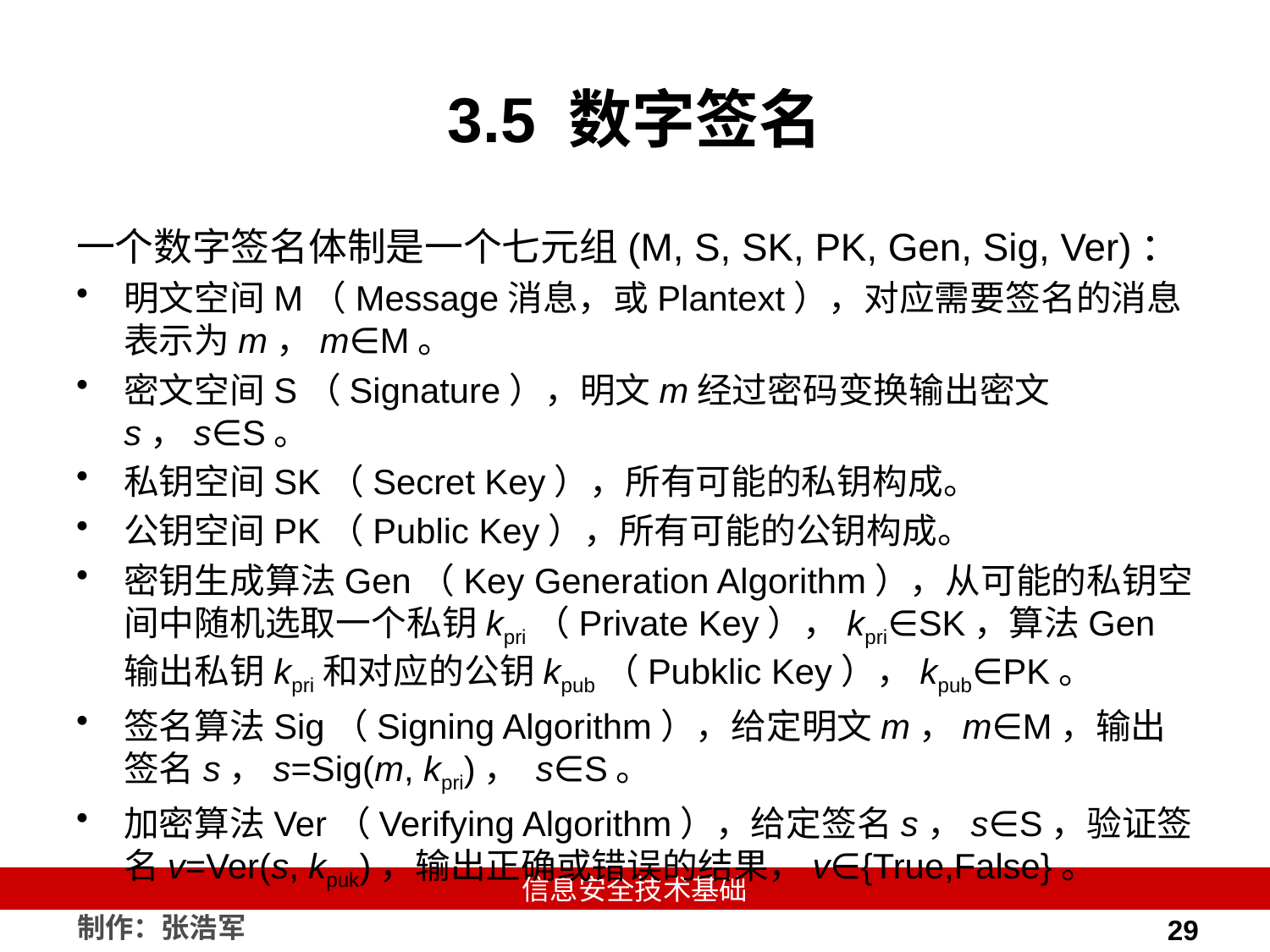

# 3.5 数字签名
一个数字签名体制是一个七元组(M, S, SK, PK, Gen, Sig, Ver)：
明文空间M（Message消息，或Plantext），对应需要签名的消息表示为m，m∈M。
密文空间S（Signature），明文m经过密码变换输出密文s，s∈S。
私钥空间SK（Secret Key），所有可能的私钥构成。
公钥空间PK（Public Key），所有可能的公钥构成。
密钥生成算法Gen（Key Generation Algorithm），从可能的私钥空间中随机选取一个私钥kpri（Private Key），kpri∈SK，算法Gen输出私钥kpri和对应的公钥kpub（Pubklic Key），kpub∈PK。
签名算法Sig（Signing Algorithm），给定明文m，m∈M，输出签名s，s=Sig(m, kpri)， s∈S。
加密算法Ver（Verifying Algorithm），给定签名s，s∈S，验证签名v=Ver(s, kpuk)，输出正确或错误的结果，v∈{True,False}。

29